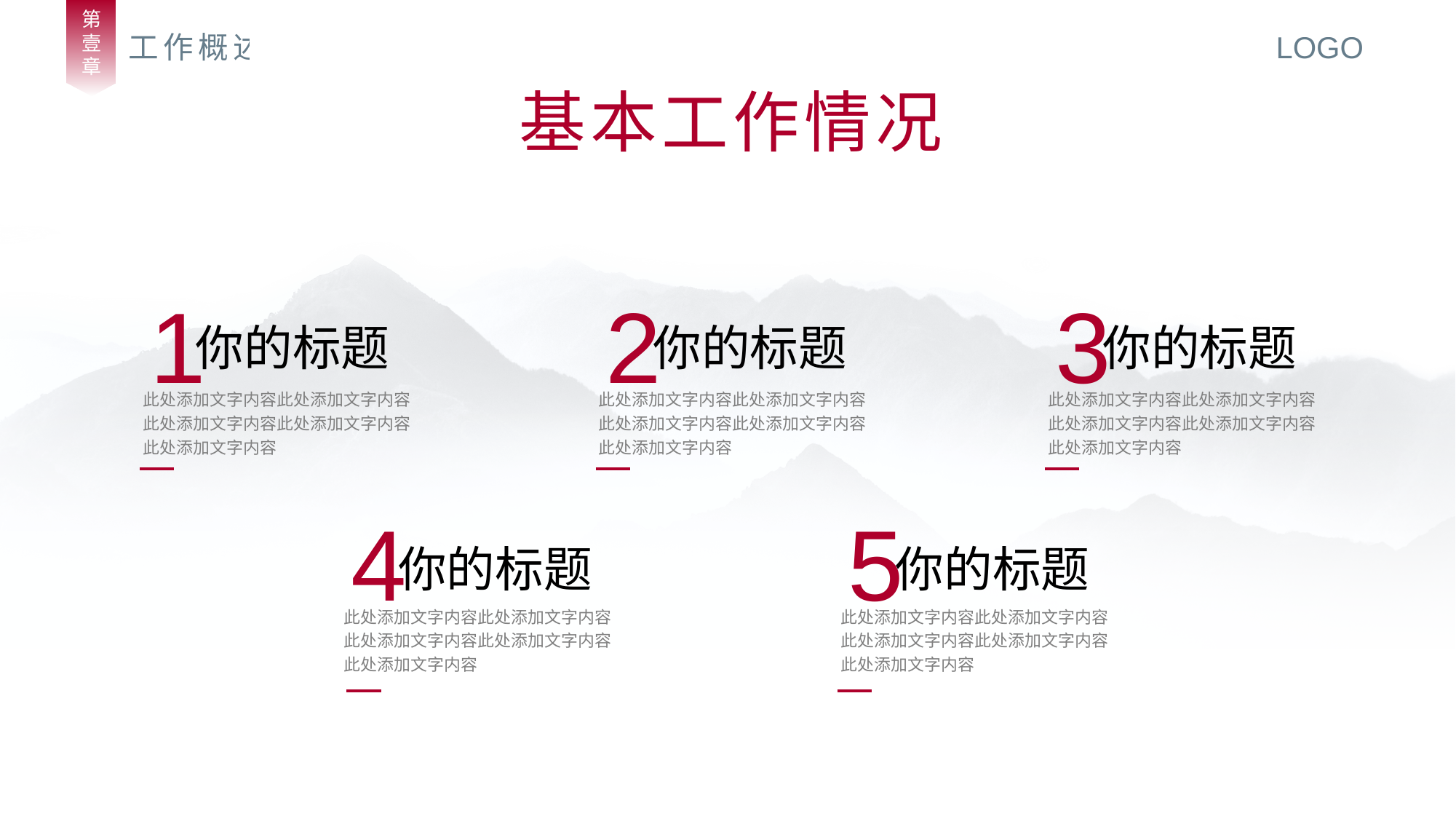

第
壹
章
工作概述
LOGO
基本工作情况
1
2
3
你的标题
你的标题
你的标题
此处添加文字内容此处添加文字内容此处添加文字内容此处添加文字内容此处添加文字内容
此处添加文字内容此处添加文字内容此处添加文字内容此处添加文字内容此处添加文字内容
此处添加文字内容此处添加文字内容此处添加文字内容此处添加文字内容此处添加文字内容
4
5
你的标题
你的标题
此处添加文字内容此处添加文字内容此处添加文字内容此处添加文字内容此处添加文字内容
此处添加文字内容此处添加文字内容此处添加文字内容此处添加文字内容此处添加文字内容